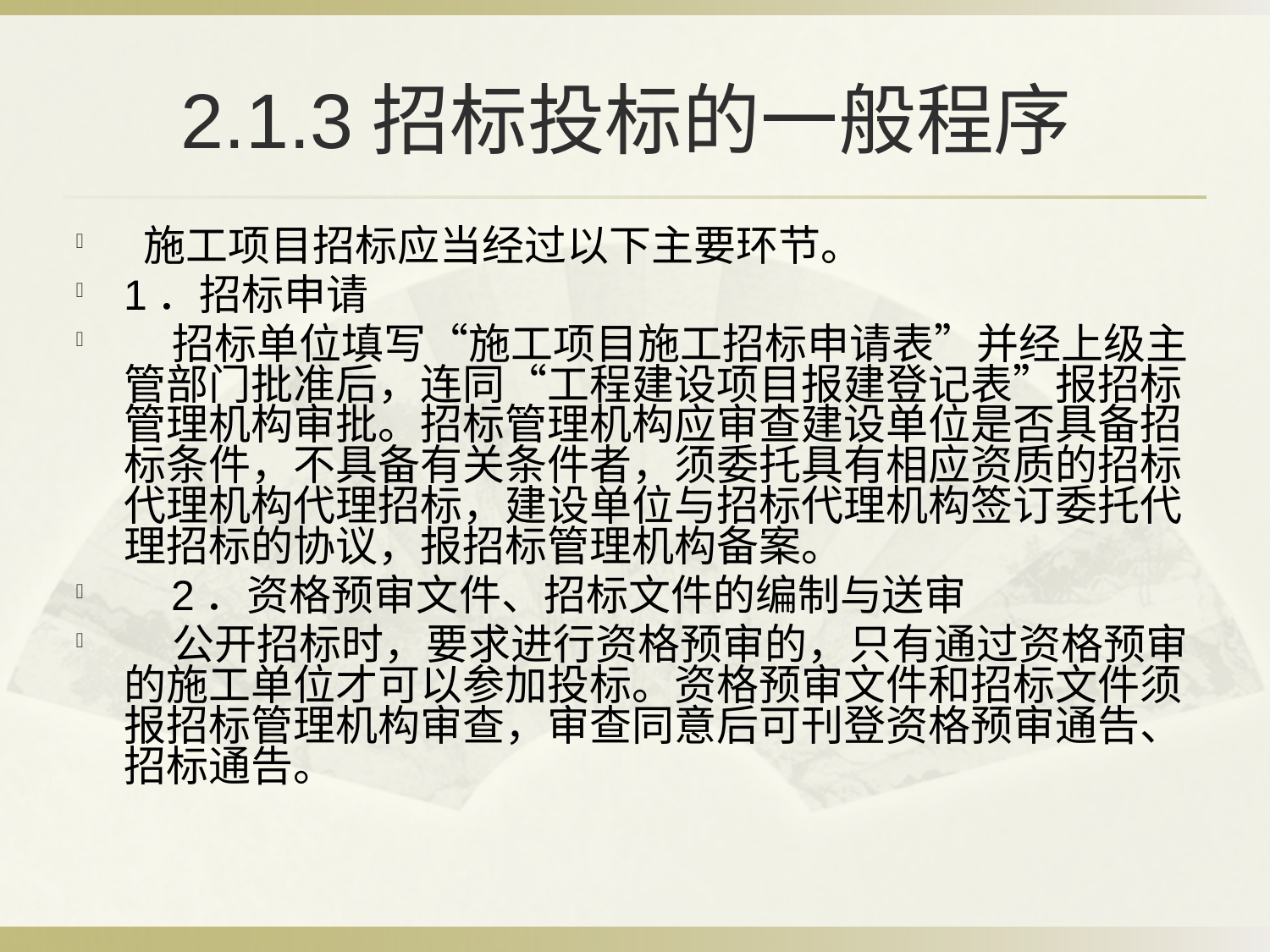

# 2.1.3招标投标的一般程序
 施工项目招标应当经过以下主要环节。
1．招标申请
    招标单位填写“施工项目施工招标申请表”并经上级主管部门批准后，连同“工程建设项目报建登记表”报招标管理机构审批。招标管理机构应审查建设单位是否具备招标条件，不具备有关条件者，须委托具有相应资质的招标代理机构代理招标，建设单位与招标代理机构签订委托代理招标的协议，报招标管理机构备案。
    2．资格预审文件、招标文件的编制与送审
    公开招标时，要求进行资格预审的，只有通过资格预审的施工单位才可以参加投标。资格预审文件和招标文件须报招标管理机构审查，审查同意后可刊登资格预审通告、招标通告。